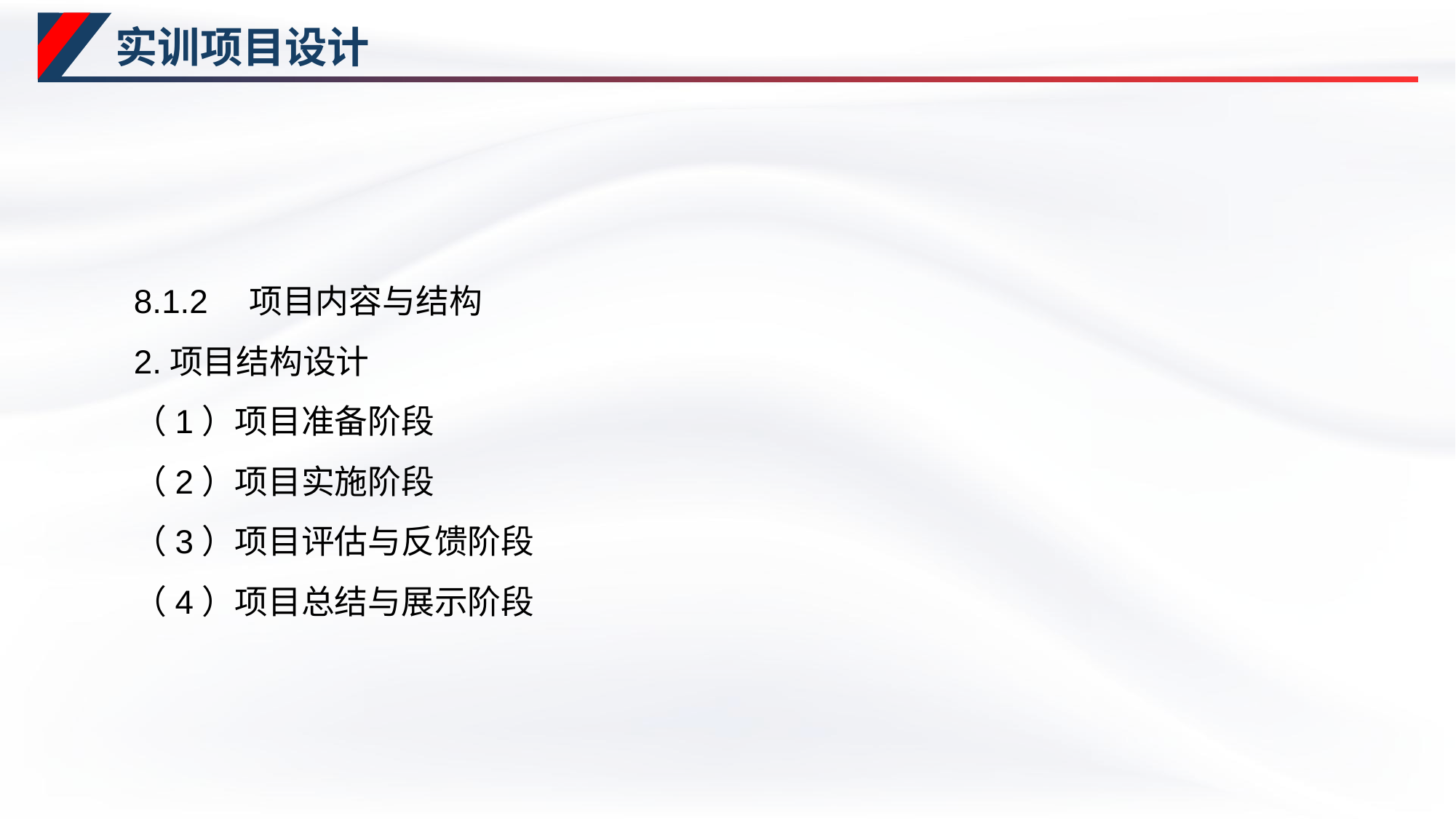

# 实训项目设计
8.1.2　项目内容与结构
2.项目结构设计
（1）项目准备阶段
（2）项目实施阶段
（3）项目评估与反馈阶段
（4）项目总结与展示阶段